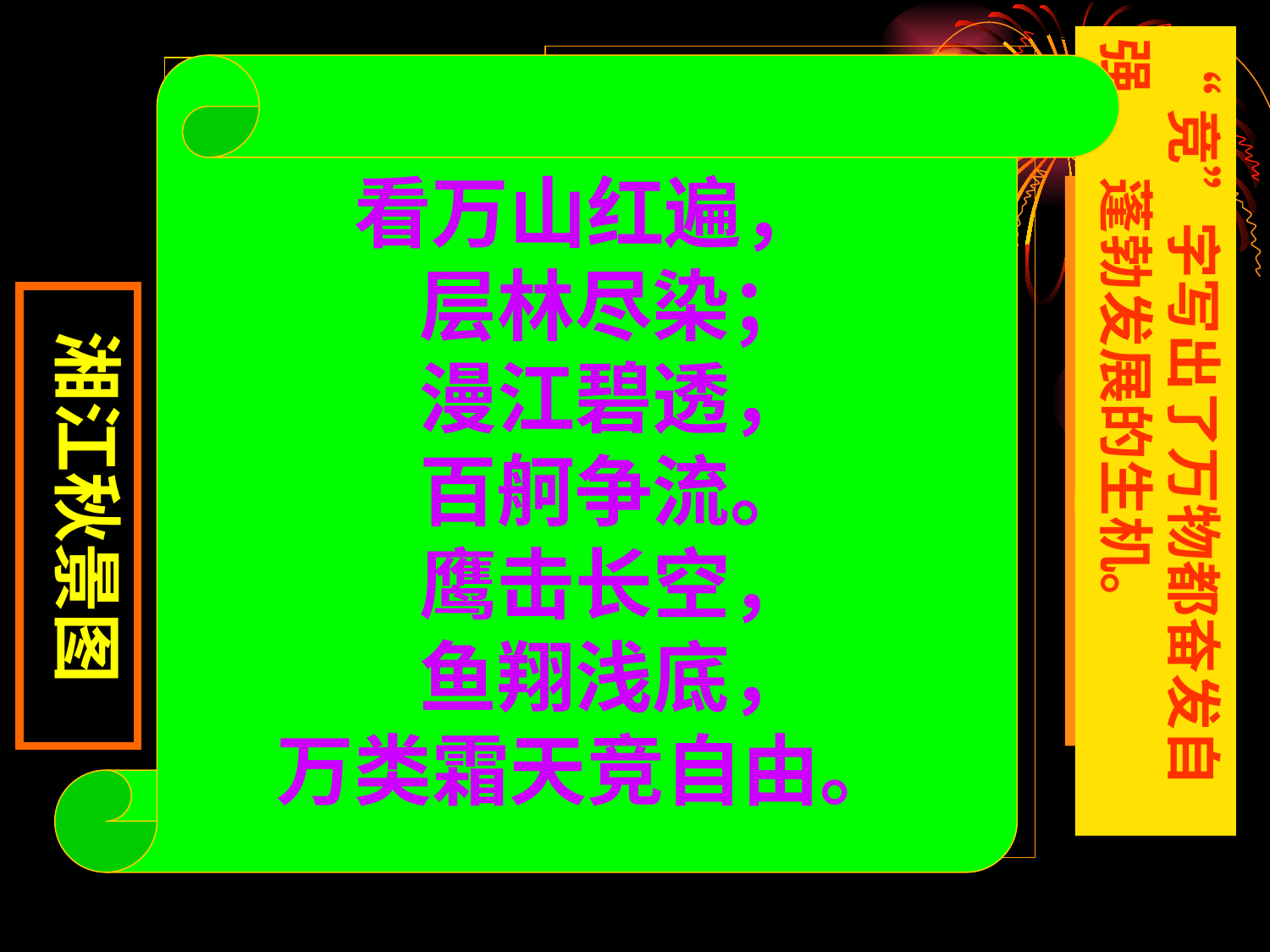

“竞”字写出了万物都奋发自强、  蓬勃发展的生机。
万、层、百：形容山、林、舸之多；遍：红之广 ；
尽：范围之广；染：拟人手法 ；
漫：江水溢满之状；透：水之清；
争：争先恐后的热闹场面；
击：飞之矫健有力；
翔：游之轻快自如。
看万山红遍，
  层林尽染；
  漫江碧透，
  百舸争流。
  鹰击长空，
  鱼翔浅底，
万类霜天竞自由。
万山红遍

层林尽染

漫江碧透

百舸争流

鹰击长空
鱼翔浅底

万类霜天竞自由
 湘江秋景图
竞